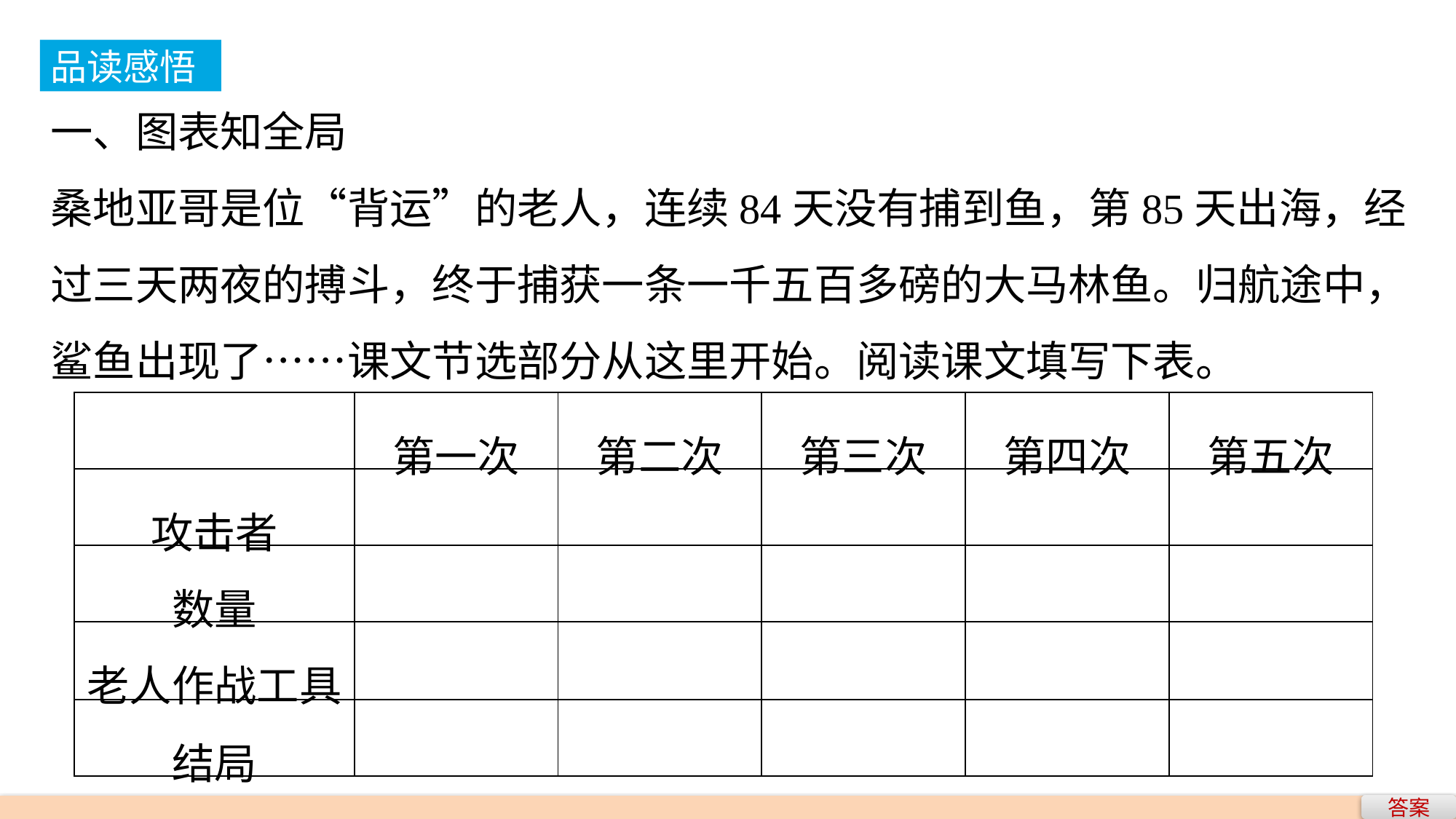

品读感悟
一、图表知全局
桑地亚哥是位“背运”的老人，连续84天没有捕到鱼，第85天出海，经过三天两夜的搏斗，终于捕获一条一千五百多磅的大马林鱼。归航途中，鲨鱼出现了……课文节选部分从这里开始。阅读课文填写下表。
|  | 第一次 | 第二次 | 第三次 | 第四次 | 第五次 |
| --- | --- | --- | --- | --- | --- |
| 攻击者 |  |  |  |  |  |
| 数量 |  |  |  |  |  |
| 老人作战工具 |  |  |  |  |  |
| 结局 |  |  |  |  |  |
答案